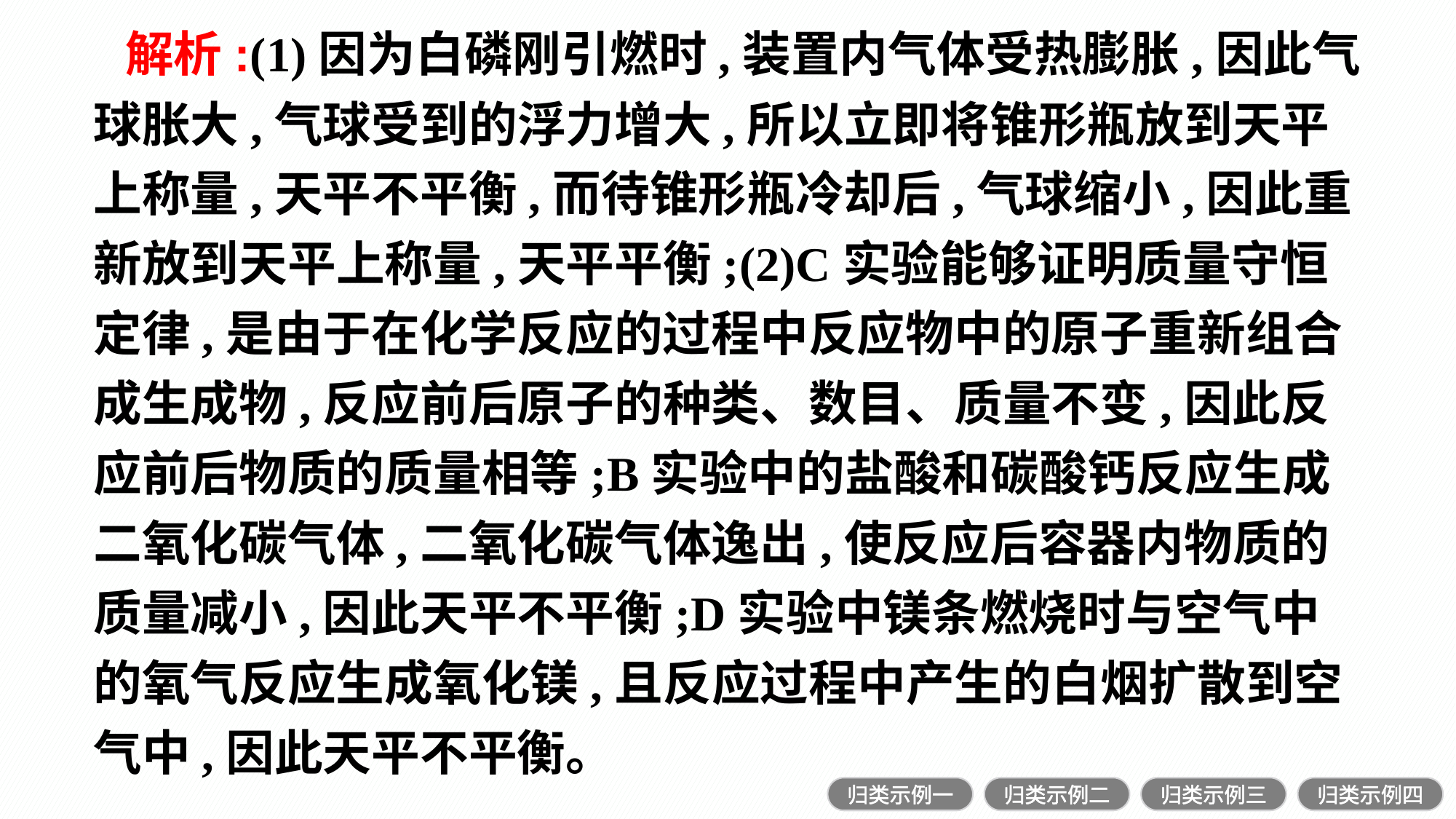

解析:(1)因为白磷刚引燃时,装置内气体受热膨胀,因此气球胀大,气球受到的浮力增大,所以立即将锥形瓶放到天平上称量,天平不平衡,而待锥形瓶冷却后,气球缩小,因此重新放到天平上称量,天平平衡;(2)C实验能够证明质量守恒定律,是由于在化学反应的过程中反应物中的原子重新组合成生成物,反应前后原子的种类、数目、质量不变,因此反应前后物质的质量相等;B实验中的盐酸和碳酸钙反应生成二氧化碳气体,二氧化碳气体逸出,使反应后容器内物质的质量减小,因此天平不平衡;D实验中镁条燃烧时与空气中的氧气反应生成氧化镁,且反应过程中产生的白烟扩散到空气中,因此天平不平衡。